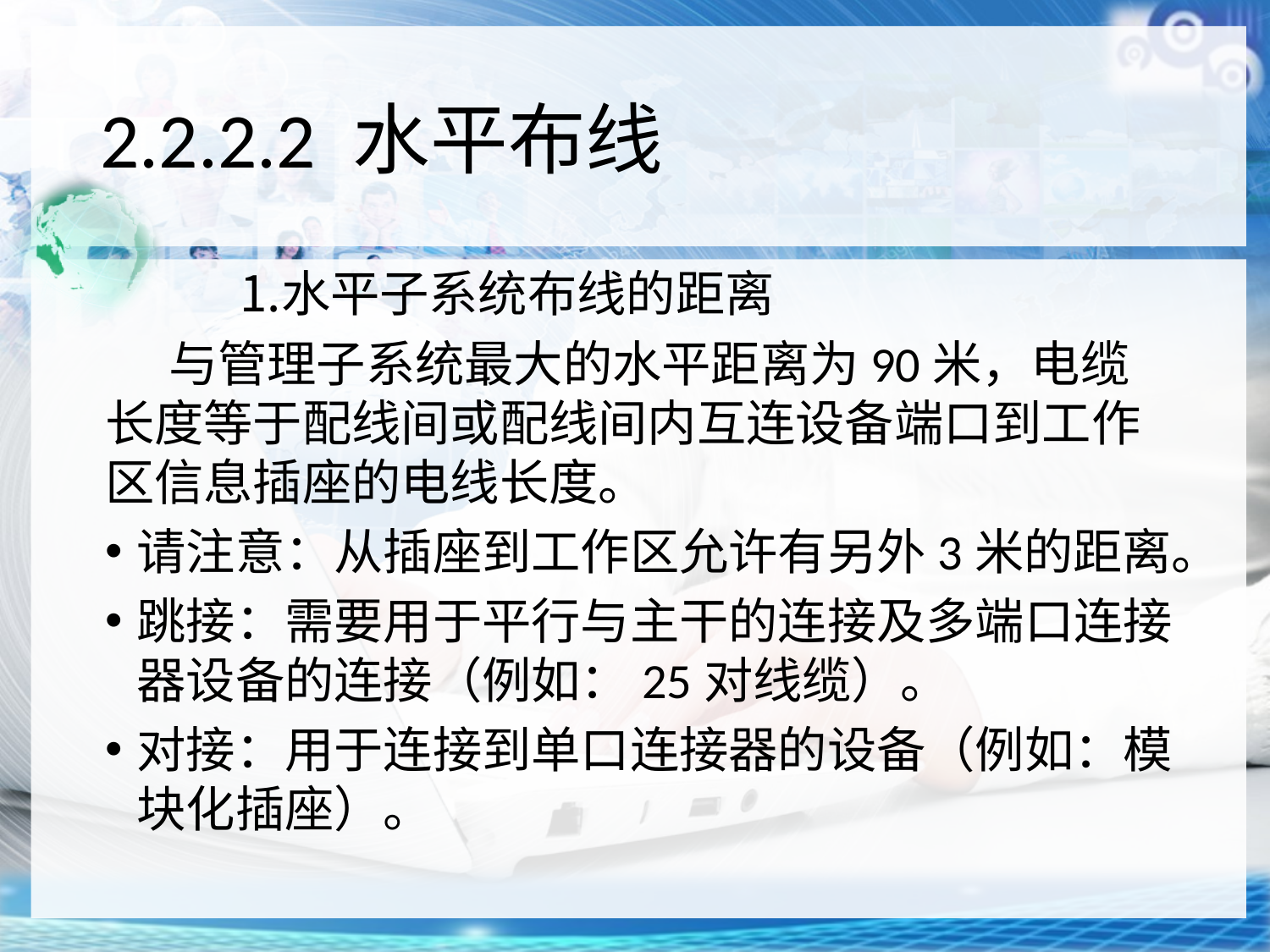

# 2.2.2.2 水平布线
水平子系统布线的距离
与管理子系统最大的水平距离为90米，电缆长度等于配线间或配线间内互连设备端口到工作区信息插座的电线长度。
请注意：从插座到工作区允许有另外3米的距离。
跳接：需要用于平行与主干的连接及多端口连接器设备的连接（例如：25对线缆）。
对接：用于连接到单口连接器的设备（例如：模块化插座）。